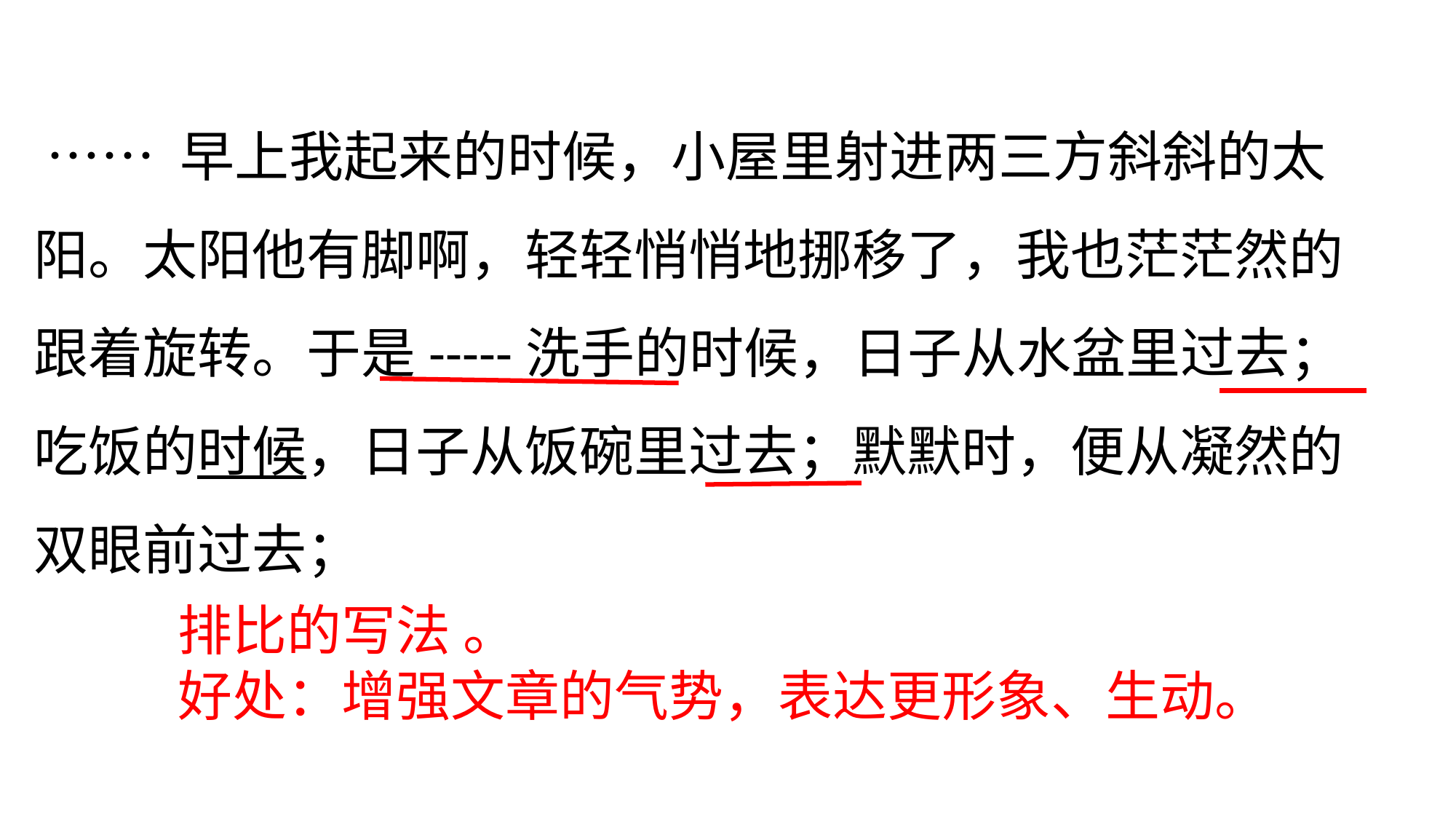

…… 早上我起来的时候，小屋里射进两三方斜斜的太阳。太阳他有脚啊，轻轻悄悄地挪移了，我也茫茫然的跟着旋转。于是-----洗手的时候，日子从水盆里过去；吃饭的时候，日子从饭碗里过去；默默时，便从凝然的双眼前过去；
排比的写法 。
好处：增强文章的气势，表达更形象、生动。